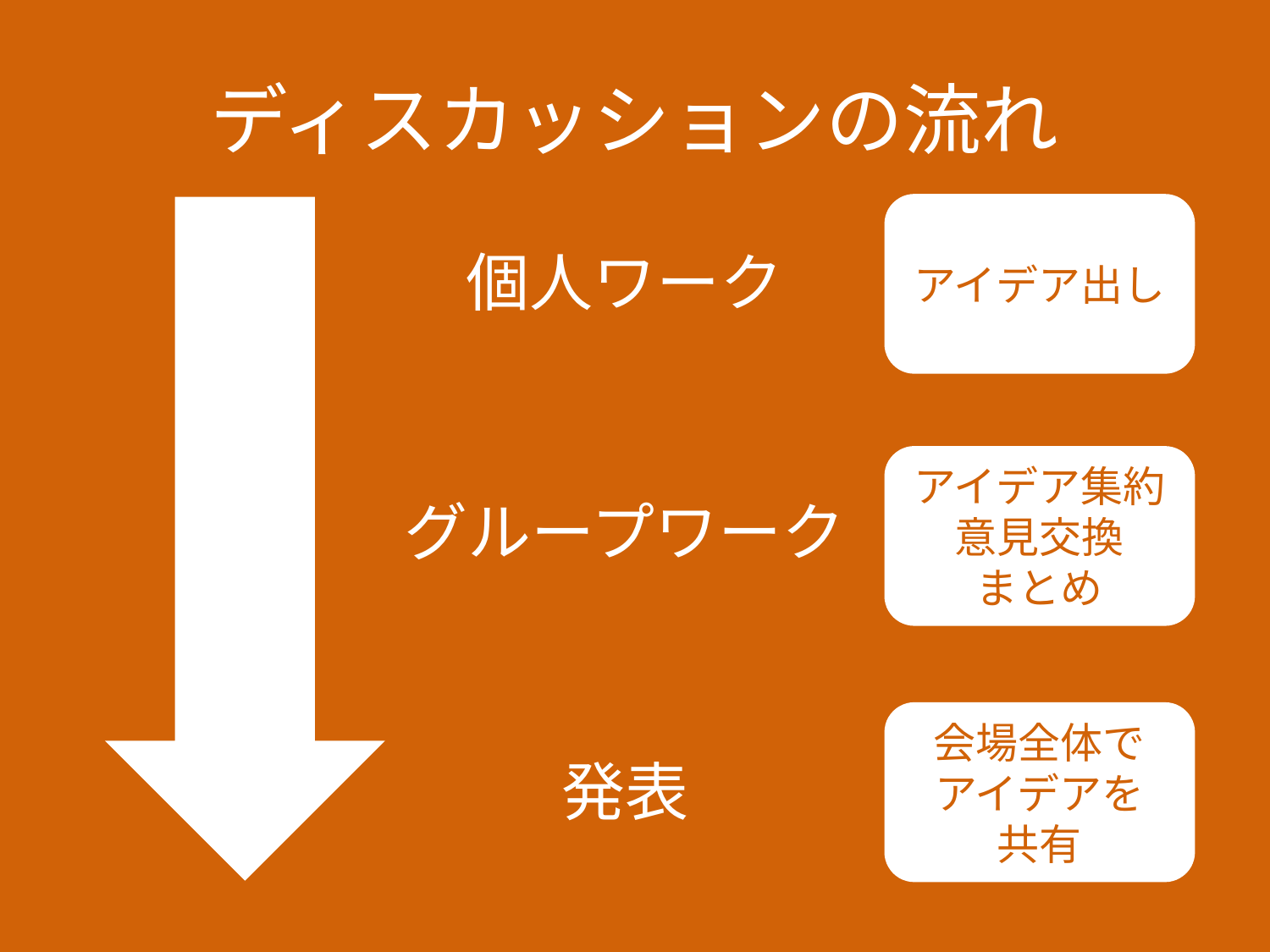

# ディスカッションの流れ
アイデア出し

個人ワーク
アイデア集約
意見交換
まとめ
グループワーク
会場全体で
アイデアを
共有
発表